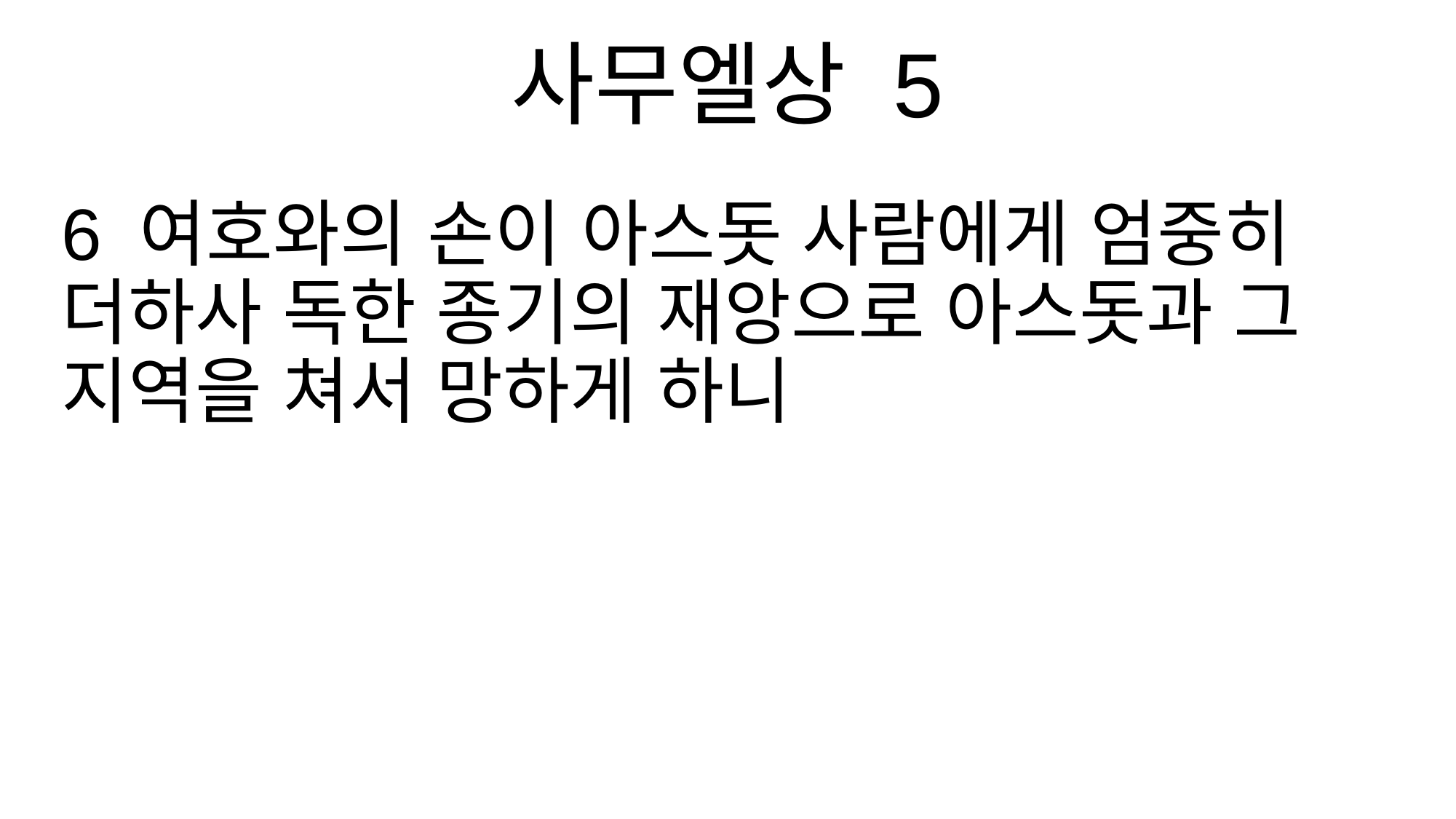

사무엘상 5
6 여호와의 손이 아스돗 사람에게 엄중히 더하사 독한 종기의 재앙으로 아스돗과 그 지역을 쳐서 망하게 하니